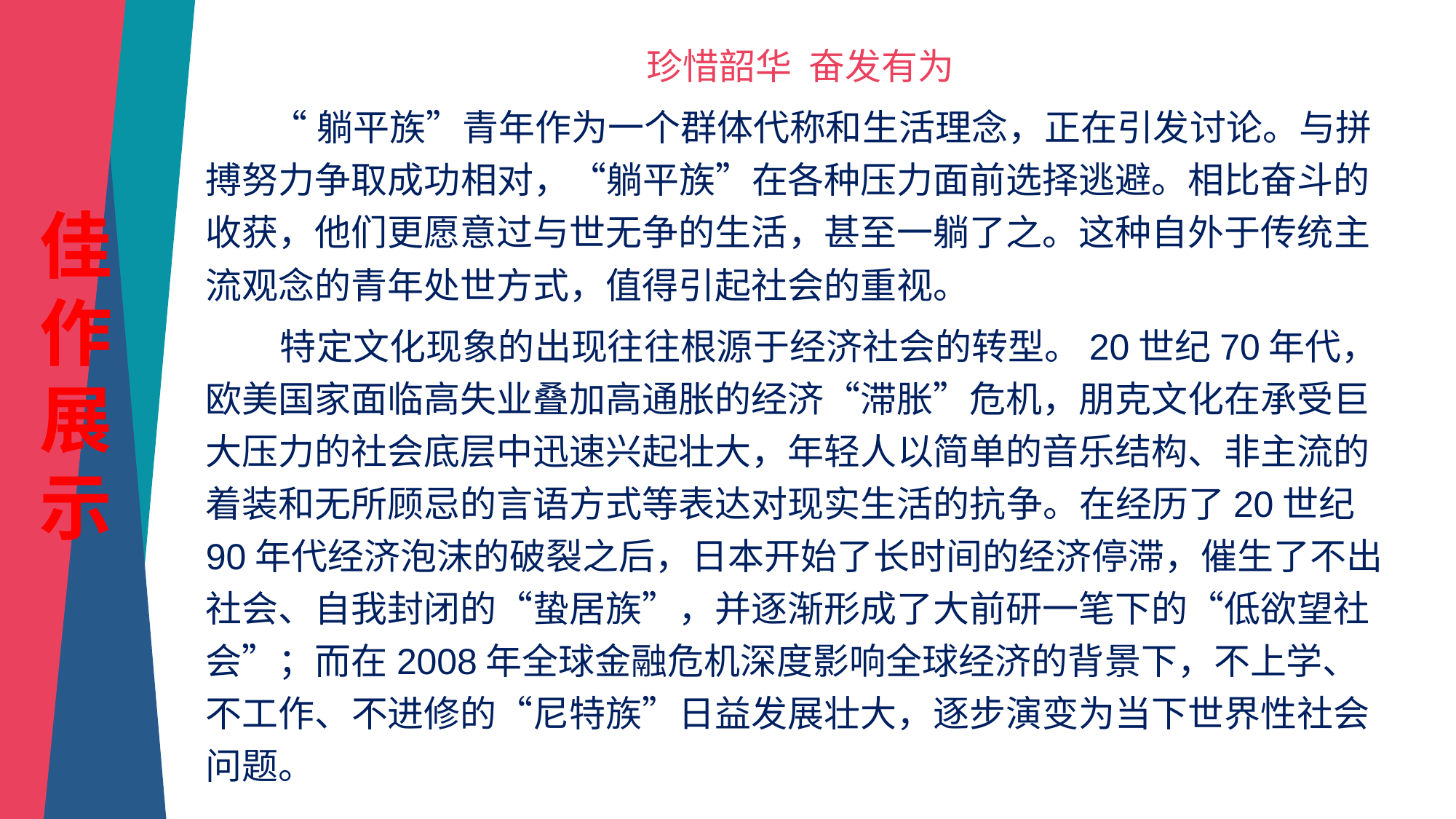

珍惜韶华  奋发有为
        “躺平族”青年作为一个群体代称和生活理念，正在引发讨论。与拼搏努力争取成功相对，“躺平族”在各种压力面前选择逃避。相比奋斗的收获，他们更愿意过与世无争的生活，甚至一躺了之。这种自外于传统主流观念的青年处世方式，值得引起社会的重视。
        特定文化现象的出现往往根源于经济社会的转型。20世纪70年代，欧美国家面临高失业叠加高通胀的经济“滞胀”危机，朋克文化在承受巨大压力的社会底层中迅速兴起壮大，年轻人以简单的音乐结构、非主流的着装和无所顾忌的言语方式等表达对现实生活的抗争。在经历了20世纪90年代经济泡沫的破裂之后，日本开始了长时间的经济停滞，催生了不出社会、自我封闭的“蛰居族”，并逐渐形成了大前研一笔下的“低欲望社会”；而在2008年全球金融危机深度影响全球经济的背景下，不上学、不工作、不进修的“尼特族”日益发展壮大，逐步演变为当下世界性社会问题。
佳作展示